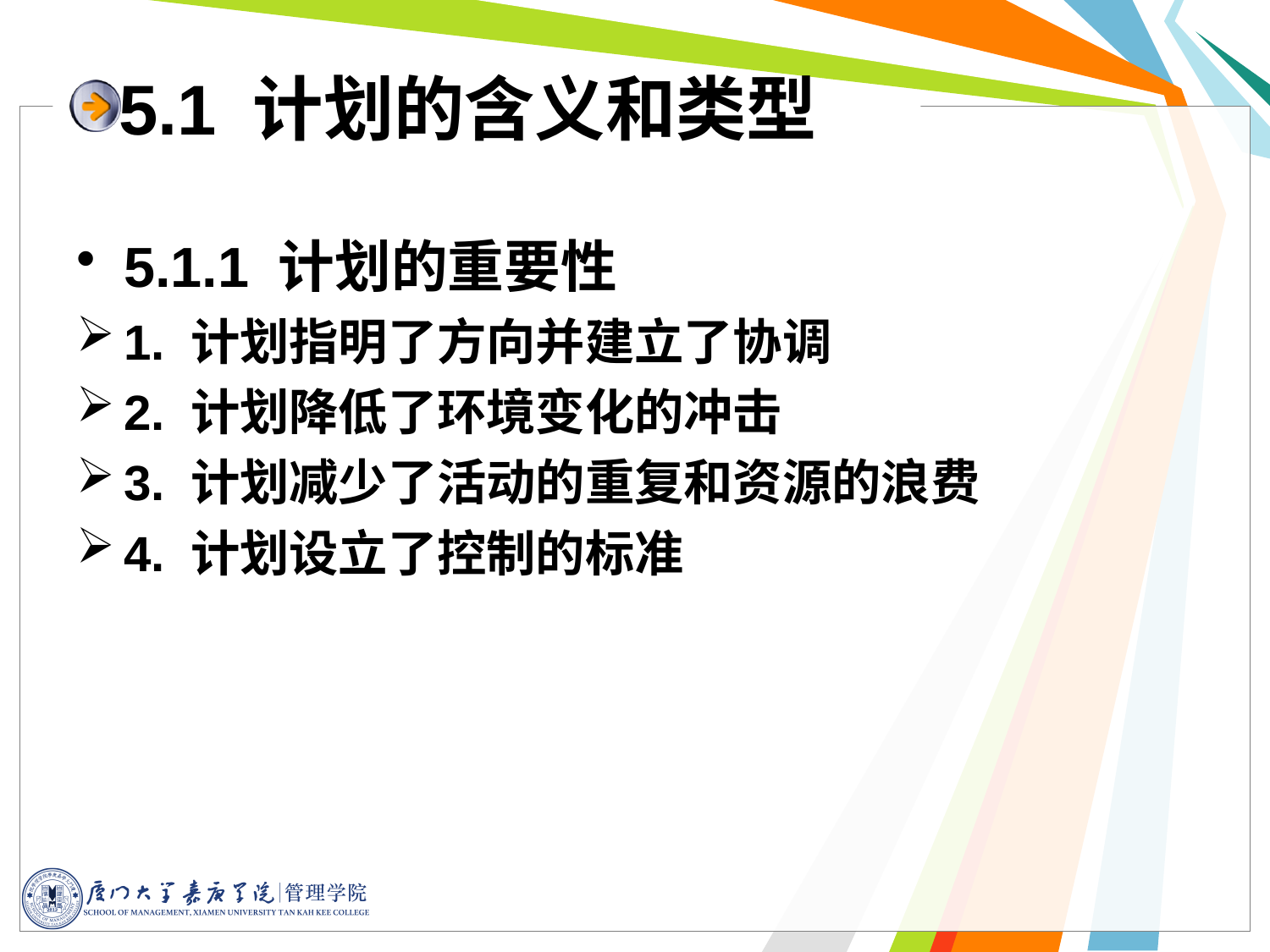

# 5.1 计划的含义和类型
5.1.1 计划的重要性
1. 计划指明了方向并建立了协调
2. 计划降低了环境变化的冲击
3. 计划减少了活动的重复和资源的浪费
4. 计划设立了控制的标准